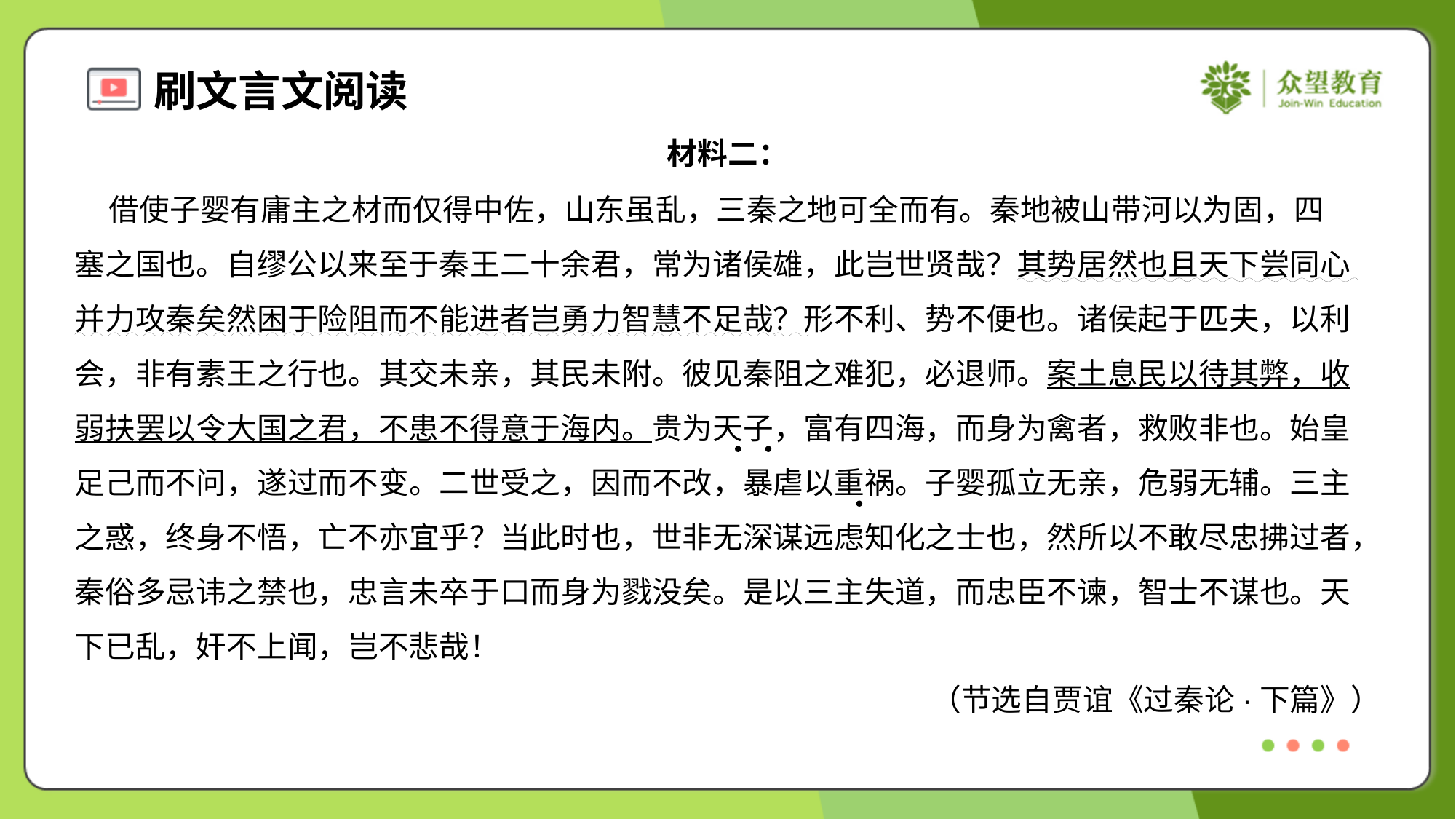

材料二：
    借使子婴有庸主之材而仅得中佐，山东虽乱，三秦之地可全而有。秦地被山带河以为固，四
塞之国也。自缪公以来至于秦王二十余君，常为诸侯雄，此岂世贤哉？其势居然也且天下尝同心
并力攻秦矣然困于险阻而不能进者岂勇力智慧不足哉？形不利、势不便也。诸侯起于匹夫，以利
会，非有素王之行也。其交未亲，其民未附。彼见秦阻之难犯，必退师。案土息民以待其弊，收
弱扶罢以令大国之君，不患不得意于海内。贵为天子，富有四海，而身为禽者，救败非也。始皇
足己而不问，遂过而不变。二世受之，因而不改，暴虐以重祸。子婴孤立无亲，危弱无辅。三主
之惑，终身不悟，亡不亦宜乎？当此时也，世非无深谋远虑知化之士也，然所以不敢尽忠拂过者，
秦俗多忌讳之禁也，忠言未卒于口而身为戮没矣。是以三主失道，而忠臣不谏，智士不谋也。天
下已乱，奸不上闻，岂不悲哉！
（节选自贾谊《过秦论·下篇》）